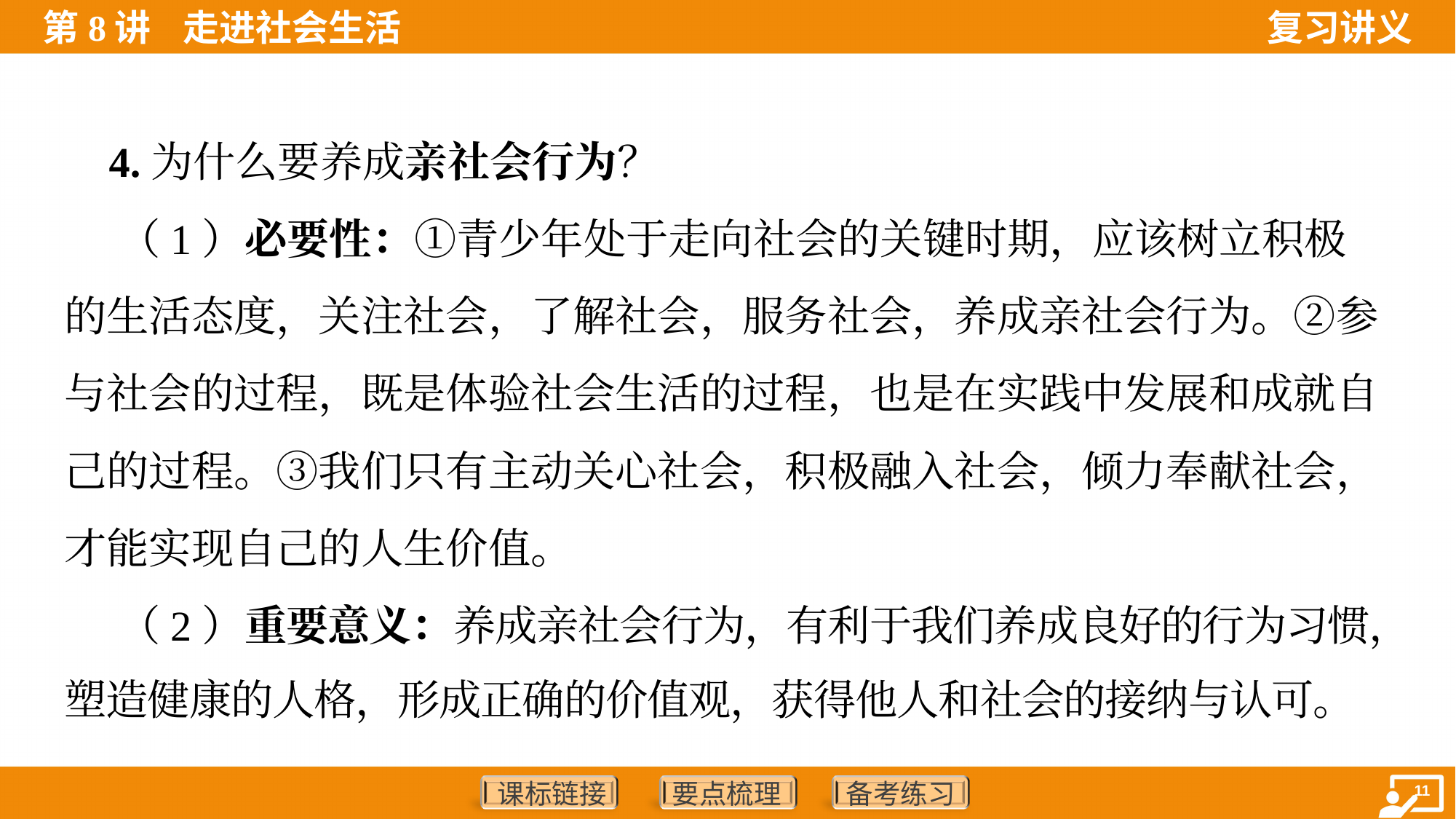

4.为什么要养成亲社会行为？
    （1）必要性：①青少年处于走向社会的关键时期，应该树立积极
的生活态度，关注社会，了解社会，服务社会，养成亲社会行为。②参
与社会的过程，既是体验社会生活的过程，也是在实践中发展和成就自
己的过程。③我们只有主动关心社会，积极融入社会，倾力奉献社会，
才能实现自己的人生价值。
    （2）重要意义：养成亲社会行为，有利于我们养成良好的行为习惯，
塑造健康的人格，形成正确的价值观，获得他人和社会的接纳与认可。